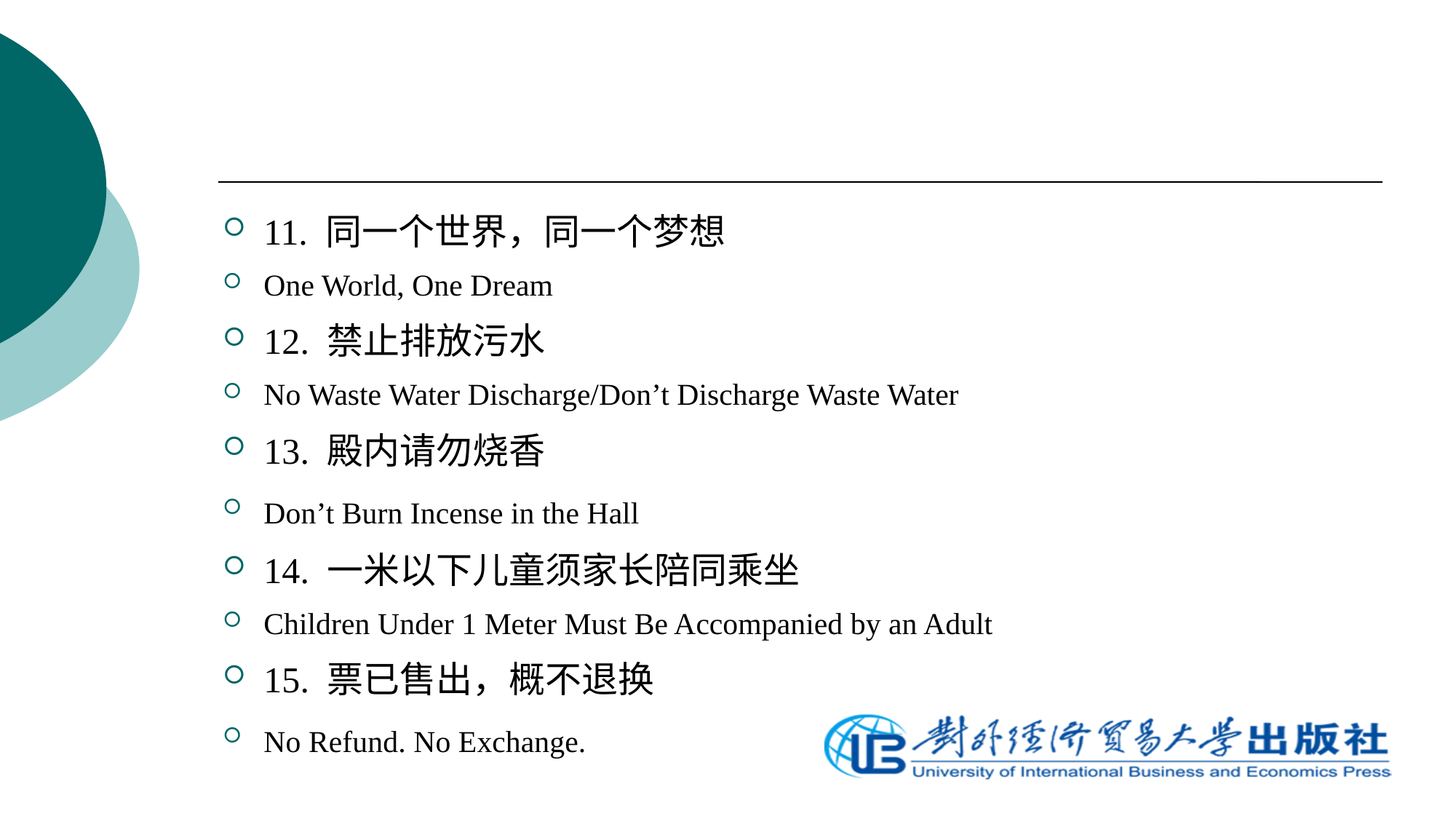

11. 同一个世界，同一个梦想
One World, One Dream
12. 禁止排放污水
No Waste Water Discharge/Don’t Discharge Waste Water
13. 殿内请勿烧香
Don’t Burn Incense in the Hall
14. 一米以下儿童须家长陪同乘坐
Children Under 1 Meter Must Be Accompanied by an Adult
15. 票已售出，概不退换
No Refund. No Exchange.